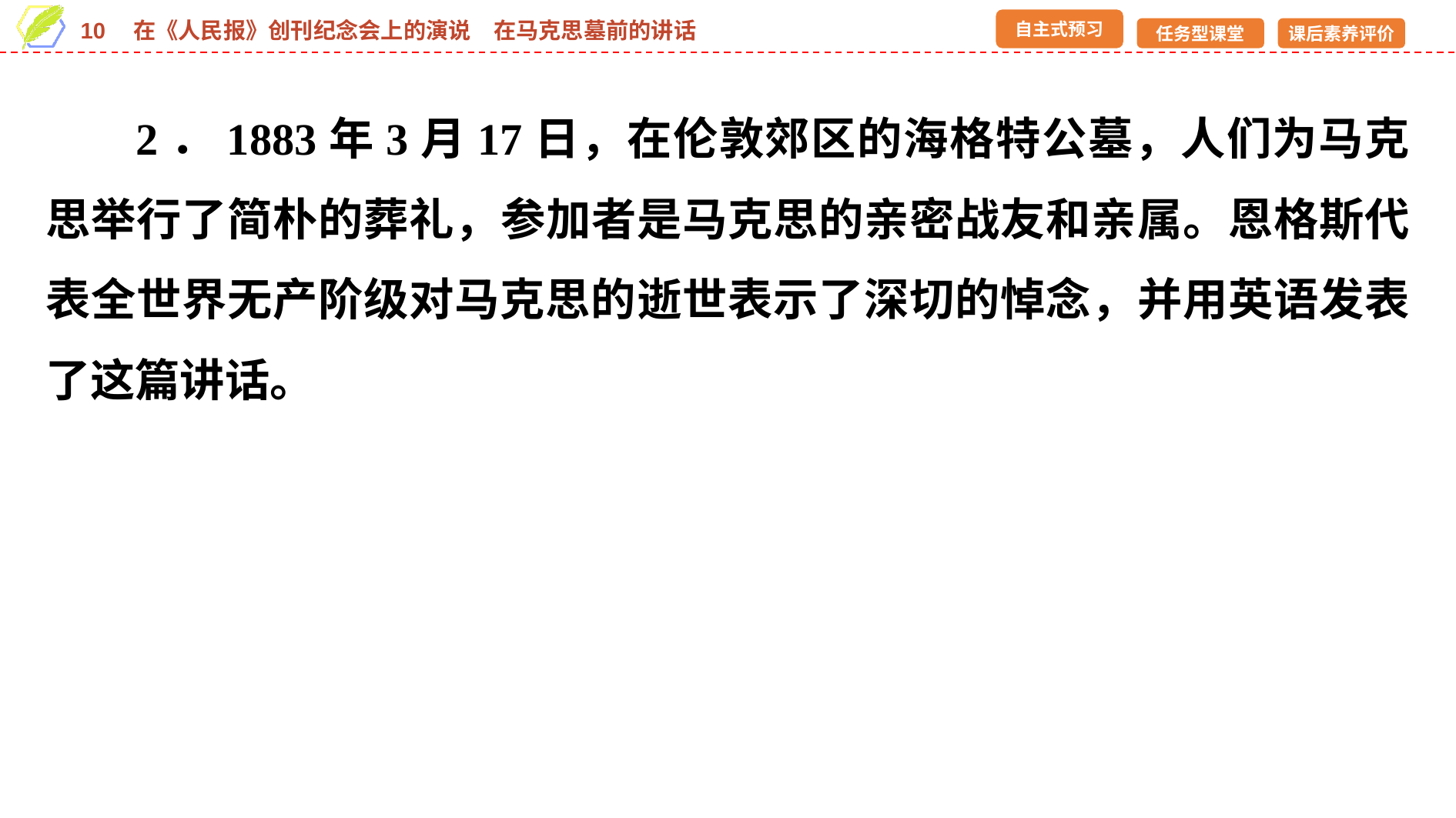

2．1883年3月17日，在伦敦郊区的海格特公墓，人们为马克思举行了简朴的葬礼，参加者是马克思的亲密战友和亲属。恩格斯代表全世界无产阶级对马克思的逝世表示了深切的悼念，并用英语发表了这篇讲话。